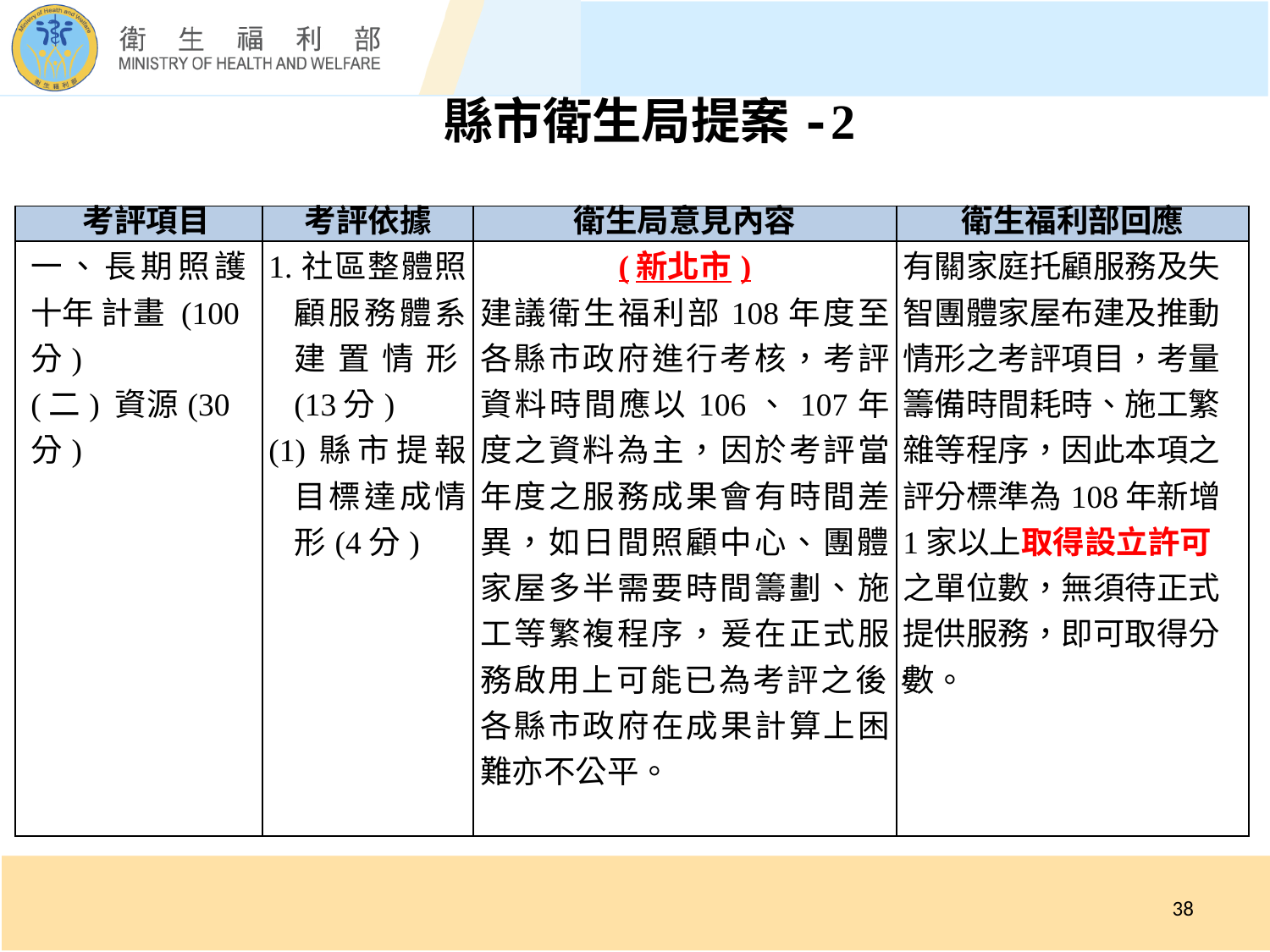

縣市衛生局提案-2
| ­­ 考評項目 | 考評依據 | 衛生局意見內容 | 衛生福利部回應 |
| --- | --- | --- | --- |
| 一、長期照護十年 計畫 (100分) (二) 資源(30分) | 1.社區整體照顧服務體系建置情形(13分) (1)縣市提報目標達成情形(4分) | (新北市) 建議衛生福利部108年度至各縣市政府進行考核，考評資料時間應以106、107年度之資料為主，因於考評當年度之服務成果會有時間差異，如日間照顧中心、團體家屋多半需要時間籌劃、施工等繁複程序，爰在正式服務啟用上可能已為考評之後，各縣市政府在成果計算上困難亦不公平。 | 有關家庭托顧服務及失智團體家屋布建及推動情形之考評項目，考量籌備時間耗時、施工繁雜等程序，因此本項之評分標準為108年新增1家以上取得設立許可之單位數，無須待正式提供服務，即可取得分數。 |
38